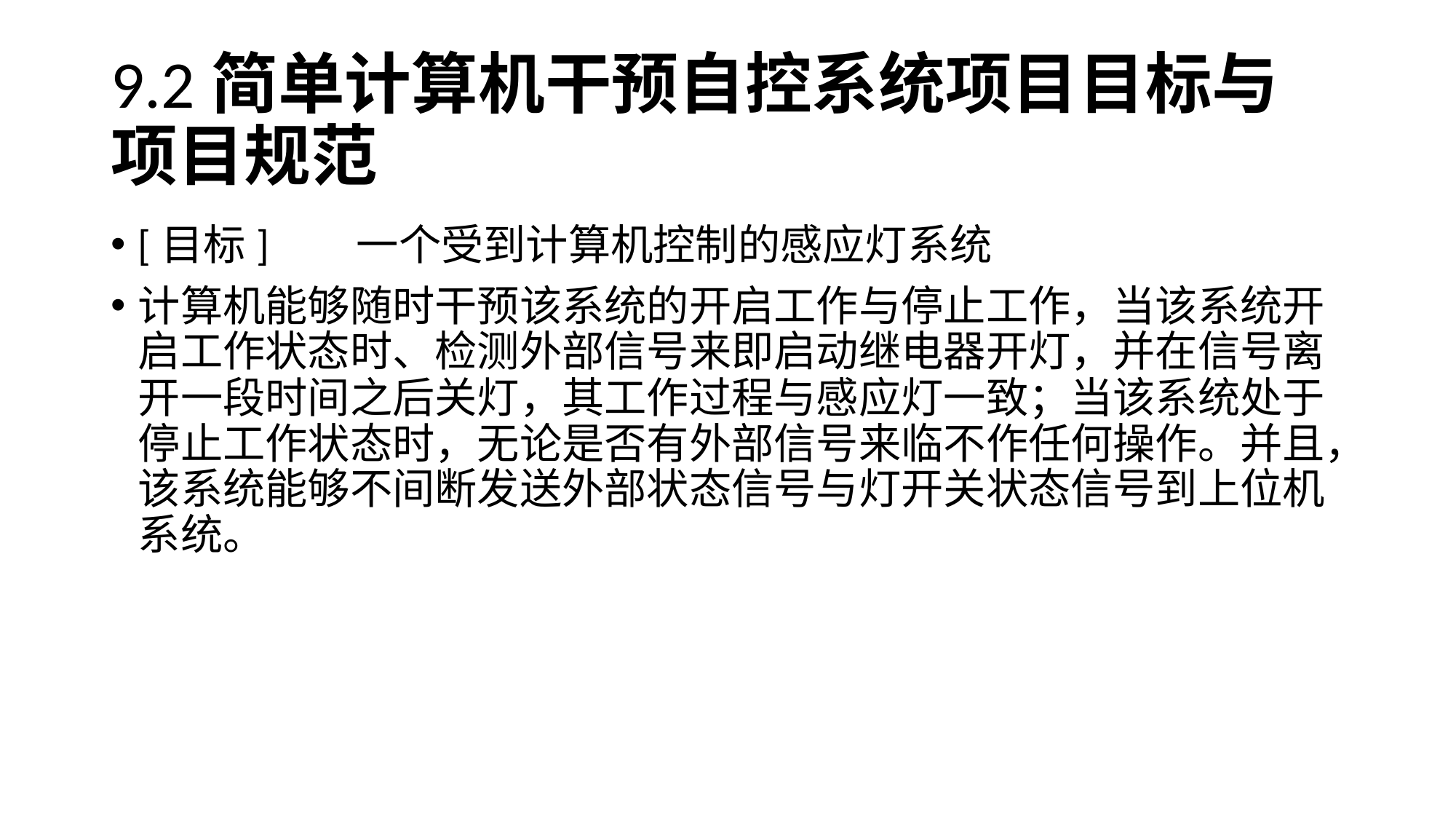

# 9.2简单计算机干预自控系统项目目标与项目规范
[目标]	一个受到计算机控制的感应灯系统
计算机能够随时干预该系统的开启工作与停止工作，当该系统开启工作状态时、检测外部信号来即启动继电器开灯，并在信号离开一段时间之后关灯，其工作过程与感应灯一致；当该系统处于停止工作状态时，无论是否有外部信号来临不作任何操作。并且，该系统能够不间断发送外部状态信号与灯开关状态信号到上位机系统。